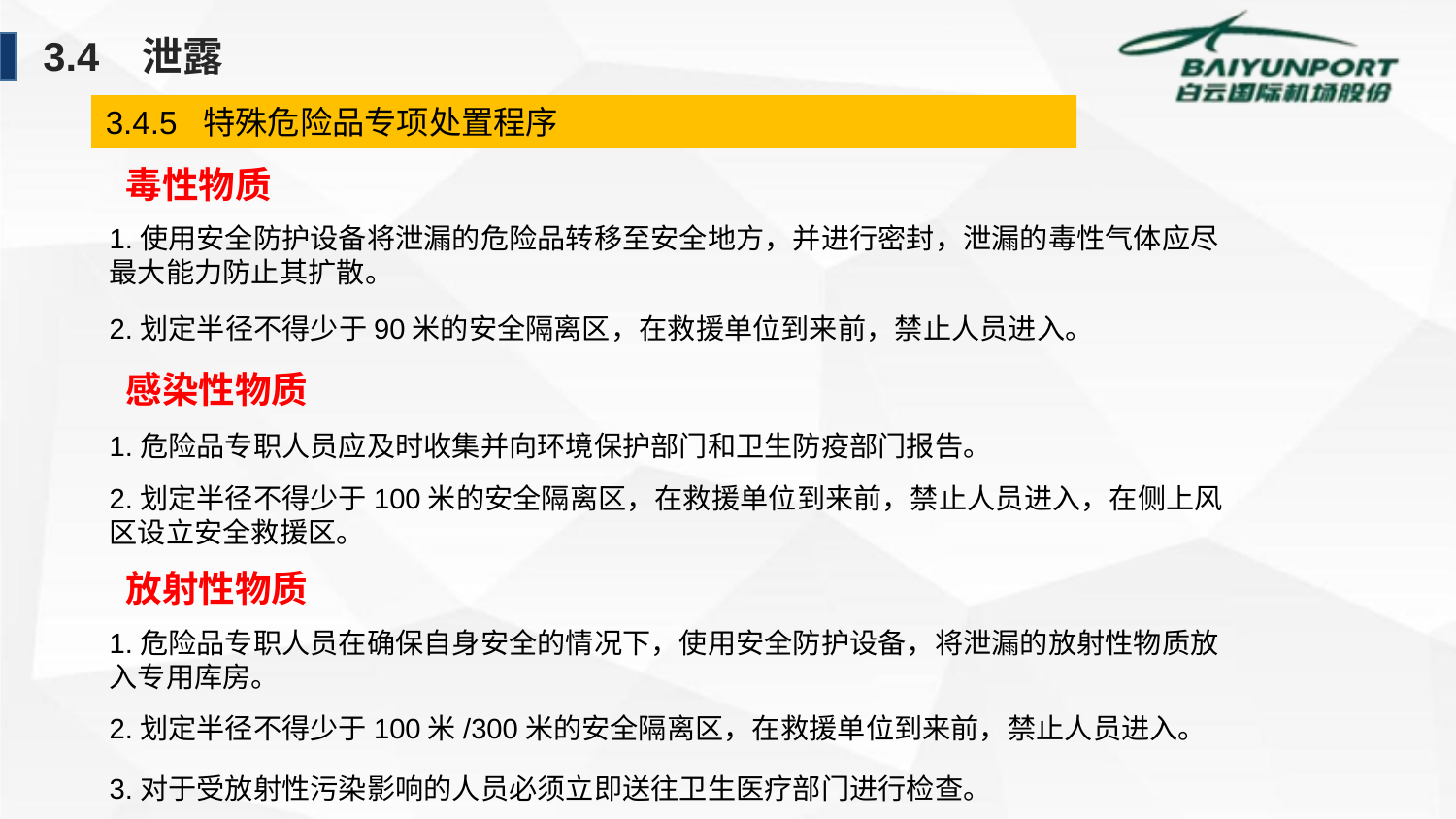

3.4   泄露

3.4.5  特殊危险品专项处置程序
毒性物质
1.使用安全防护设备将泄漏的危险品转移至安全地方，并进行密封，泄漏的毒性气体应尽最大能力防止其扩散。
2.划定半径不得少于90米的安全隔离区，在救援单位到来前，禁止人员进入。
感染性物质
1.危险品专职人员应及时收集并向环境保护部门和卫生防疫部门报告。
2.划定半径不得少于100米的安全隔离区，在救援单位到来前，禁止人员进入，在侧上风区设立安全救援区。
放射性物质
1.危险品专职人员在确保自身安全的情况下，使用安全防护设备，将泄漏的放射性物质放入专用库房。
2.划定半径不得少于100米/300米的安全隔离区，在救援单位到来前，禁止人员进入。
3.对于受放射性污染影响的人员必须立即送往卫生医疗部门进行检查。